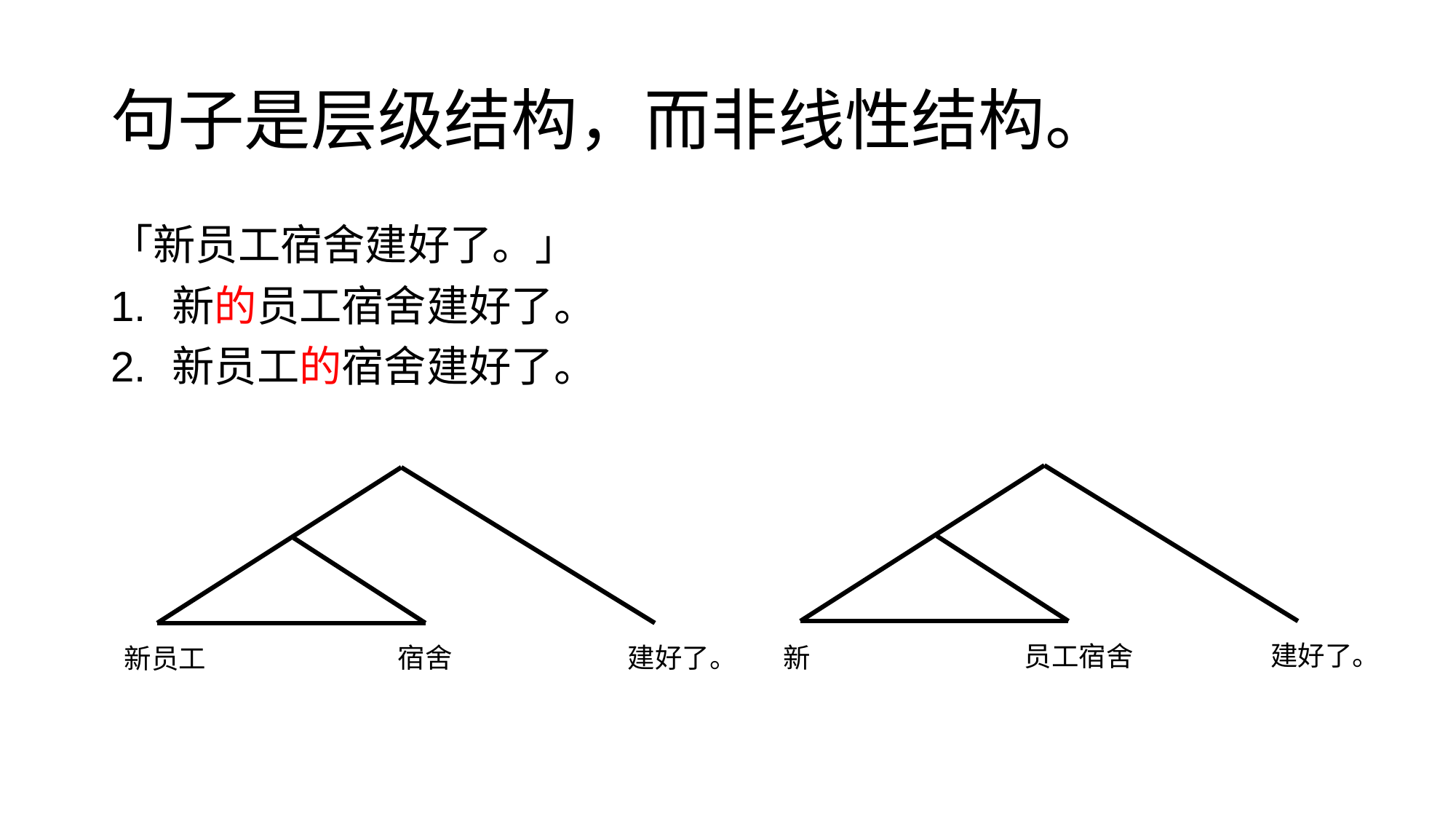

# 句子是层级结构，而非线性结构。
「新员工宿舍建好了。」
新的员工宿舍建好了。
新员工的宿舍建好了。
建好了。
员工宿舍
宿舍
建好了。
新
新员工